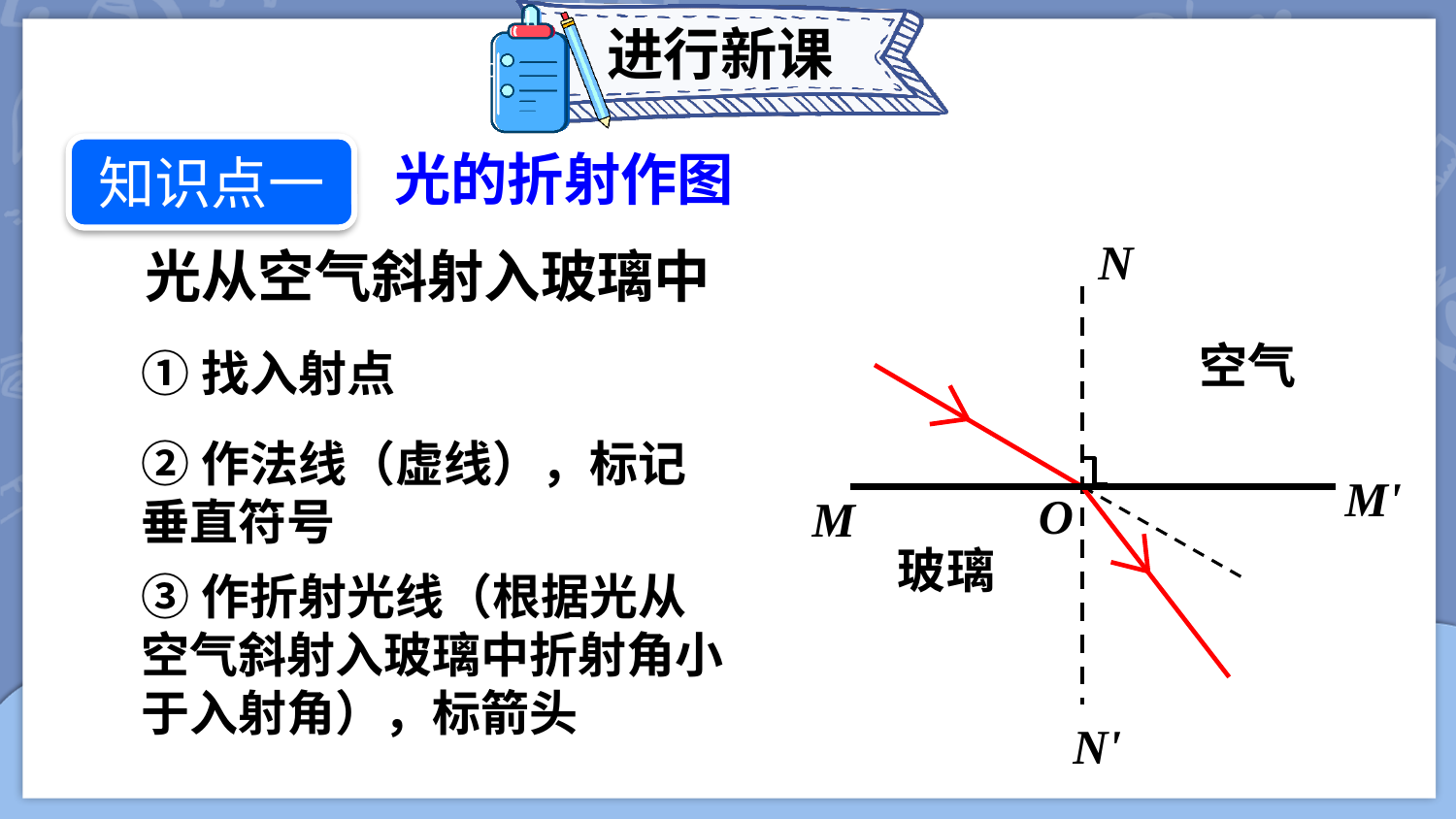

进行新课
知识点一
光的折射作图
N
光从空气斜射入玻璃中
空气
M'
M
玻璃
①找入射点
②作法线（虚线），标记垂直符号
O
③作折射光线（根据光从空气斜射入玻璃中折射角小于入射角），标箭头
N'